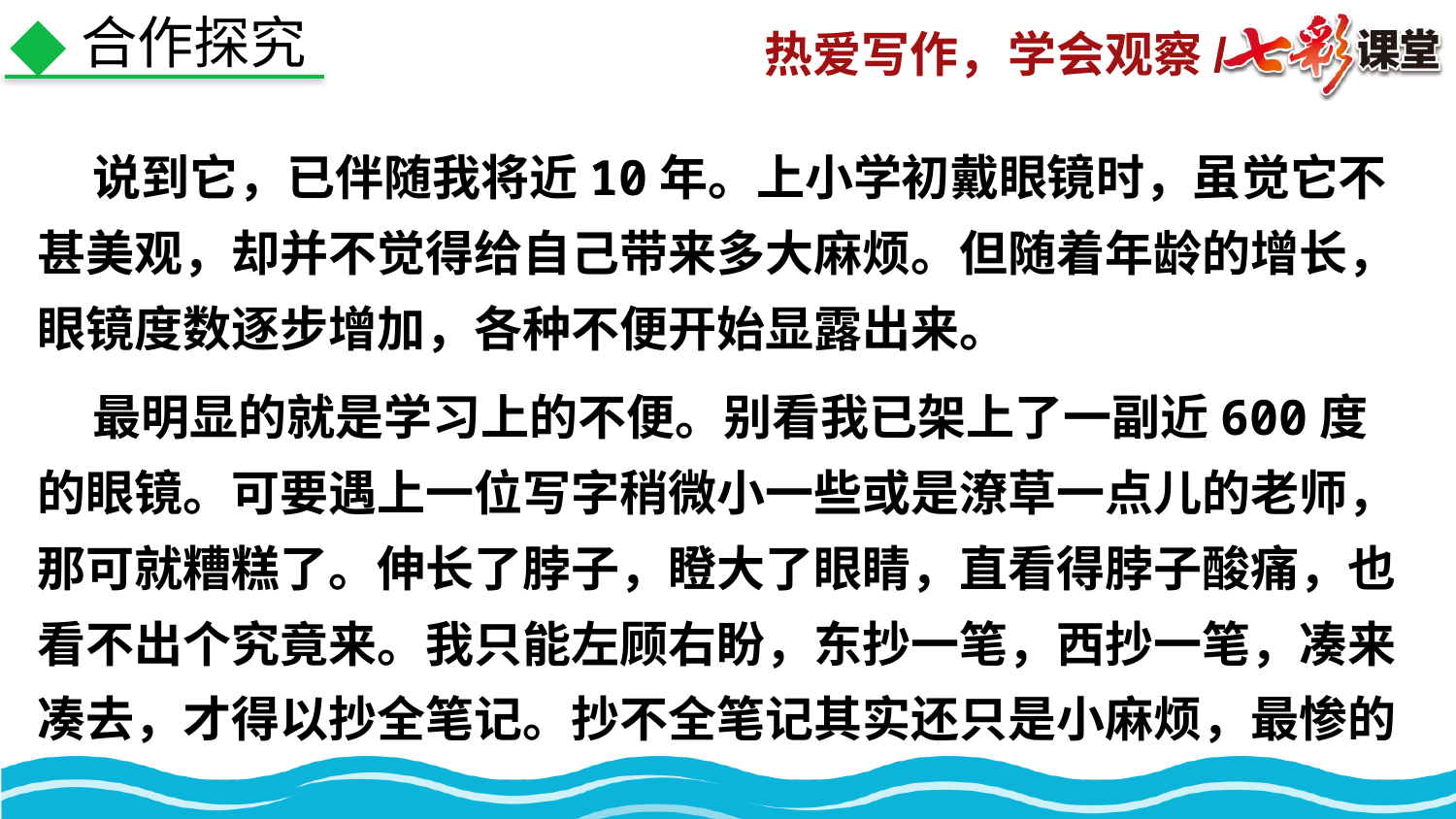

合作探究

    说到它，已伴随我将近10年。上小学初戴眼镜时，虽觉它不甚美观，却并不觉得给自己带来多大麻烦。但随着年龄的增长，眼镜度数逐步增加，各种不便开始显露出来。
    最明显的就是学习上的不便。别看我已架上了一副近600度的眼镜。可要遇上一位写字稍微小一些或是潦草一点儿的老师，那可就糟糕了。伸长了脖子，瞪大了眼睛，直看得脖子酸痛，也看不出个究竟来。我只能左顾右盼，东抄一笔，西抄一笔，凑来凑去，才得以抄全笔记。抄不全笔记其实还只是小麻烦，最惨的